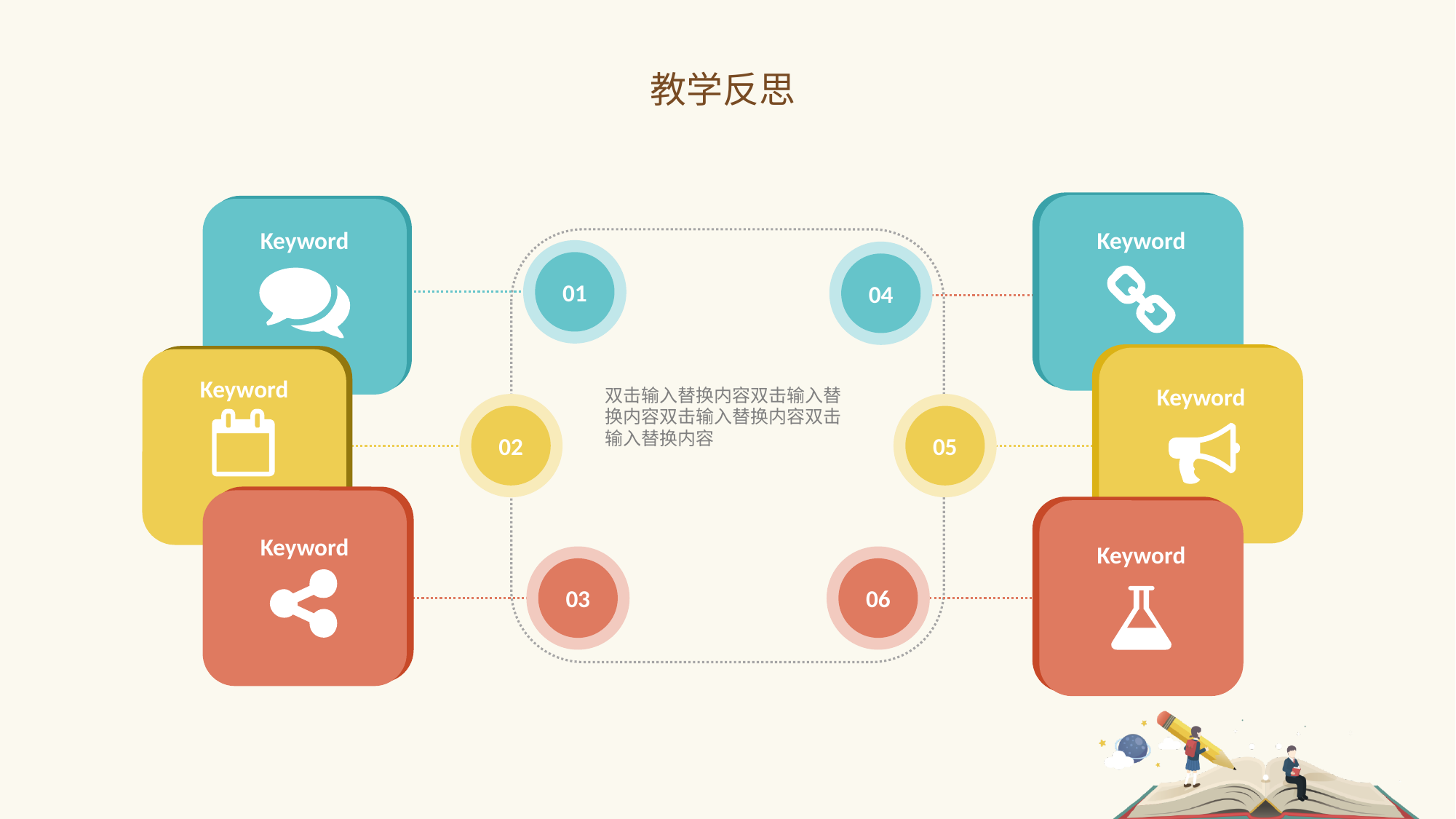

教学反思

Keyword
Keyword

01

04

Keyword
双击输入替换内容双击输入替换内容双击输入替换内容双击输入替换内容
Keyword

02

05

Keyword
Keyword

03

06